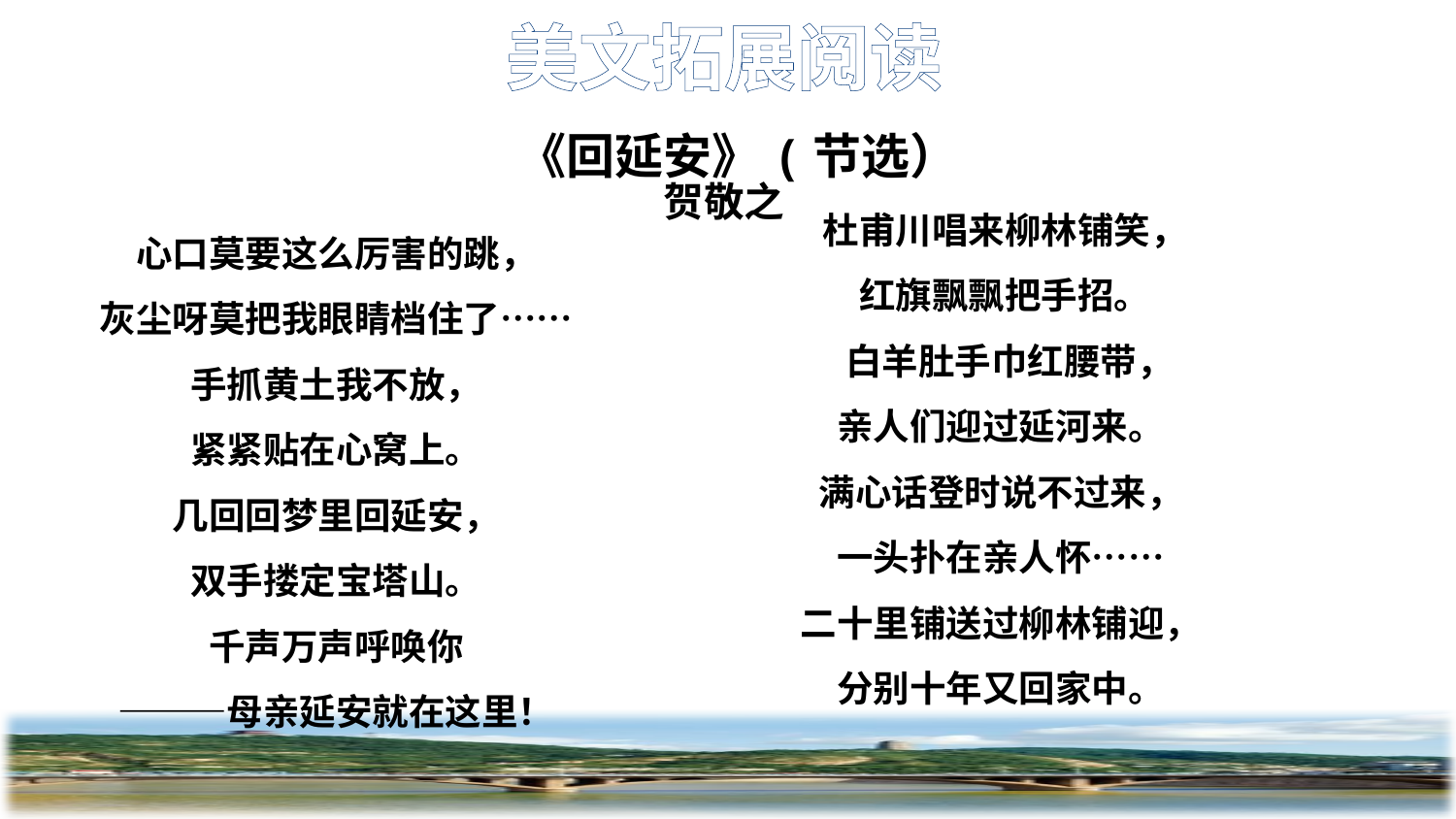

美文拓展阅读
《回延安》(节选）
贺敬之
杜甫川唱来柳林铺笑，
红旗飘飘把手招。
 白羊肚手巾红腰带，
亲人们迎过延河来。
满心话登时说不过来，
一头扑在亲人怀……
二十里铺送过柳林铺迎，
分别十年又回家中。
心口莫要这么厉害的跳，
灰尘呀莫把我眼睛档住了……
手抓黄土我不放，
紧紧贴在心窝上。
几回回梦里回延安，
双手搂定宝塔山。
千声万声呼唤你
———母亲延安就在这里！